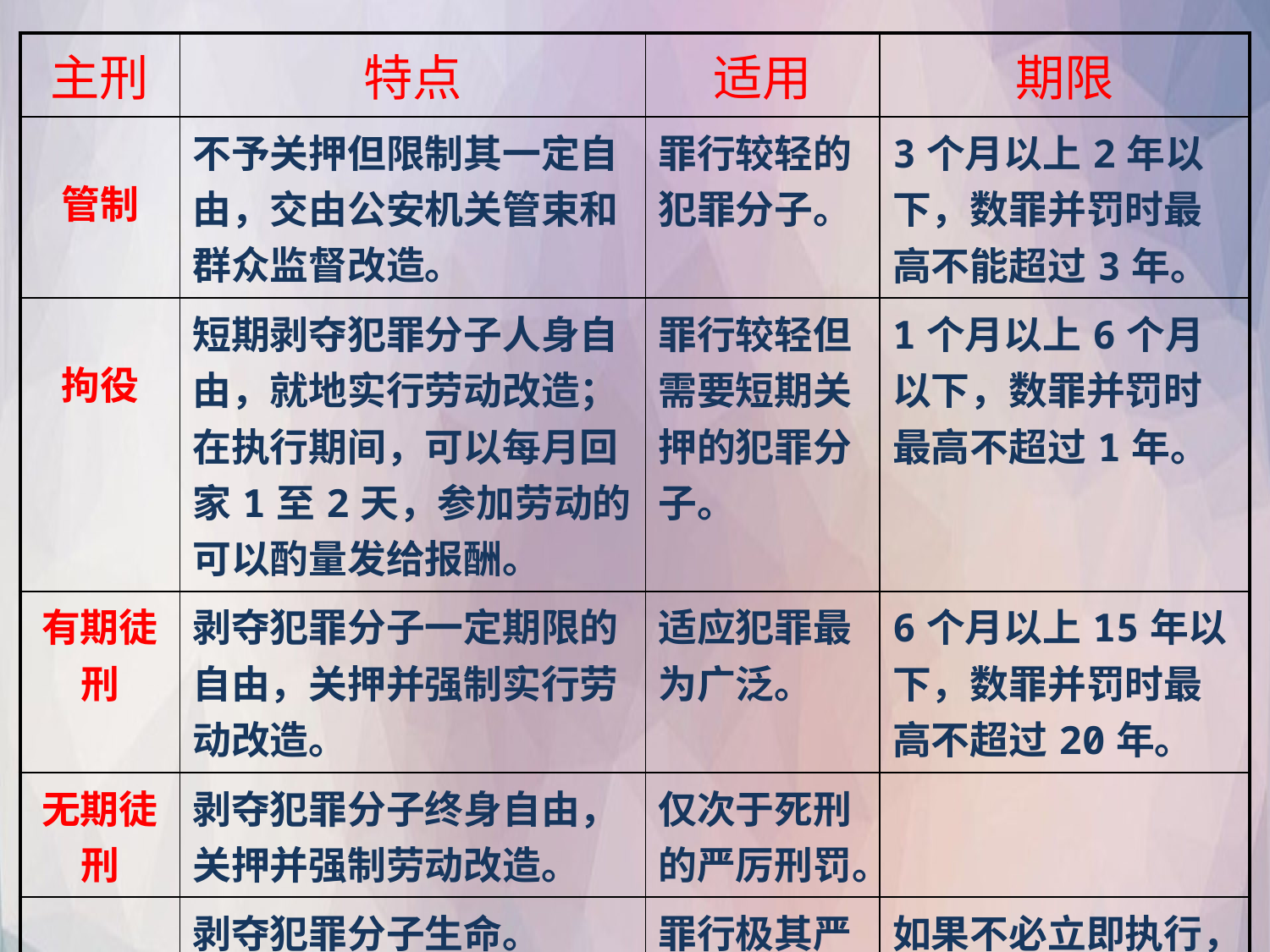

| 主刑 | 特点 | 适用 | 期限 |
| --- | --- | --- | --- |
| 管制 | 不予关押但限制其一定自由，交由公安机关管束和群众监督改造。 | 罪行较轻的犯罪分子。 | 3个月以上2年以下，数罪并罚时最高不能超过3年。 |
| 拘役 | 短期剥夺犯罪分子人身自由，就地实行劳动改造；在执行期间，可以每月回家1至2天，参加劳动的可以酌量发给报酬。 | 罪行较轻但需要短期关押的犯罪分子。 | 1个月以上6个月以下，数罪并罚时最高不超过1年。 |
| 有期徒刑 | 剥夺犯罪分子一定期限的自由，关押并强制实行劳动改造。 | 适应犯罪最为广泛。 | 6个月以上15年以下，数罪并罚时最高不超过20年。 |
| 无期徒刑 | 剥夺犯罪分子终身自由，关押并强制劳动改造。 | 仅次于死刑的严厉刑罚。 |  |
| 死刑 | 剥夺犯罪分子生命。 | 罪行极其严重的犯罪分子。 | 如果不必立即执行，可判处死刑同时宣告缓期2年执行。 |